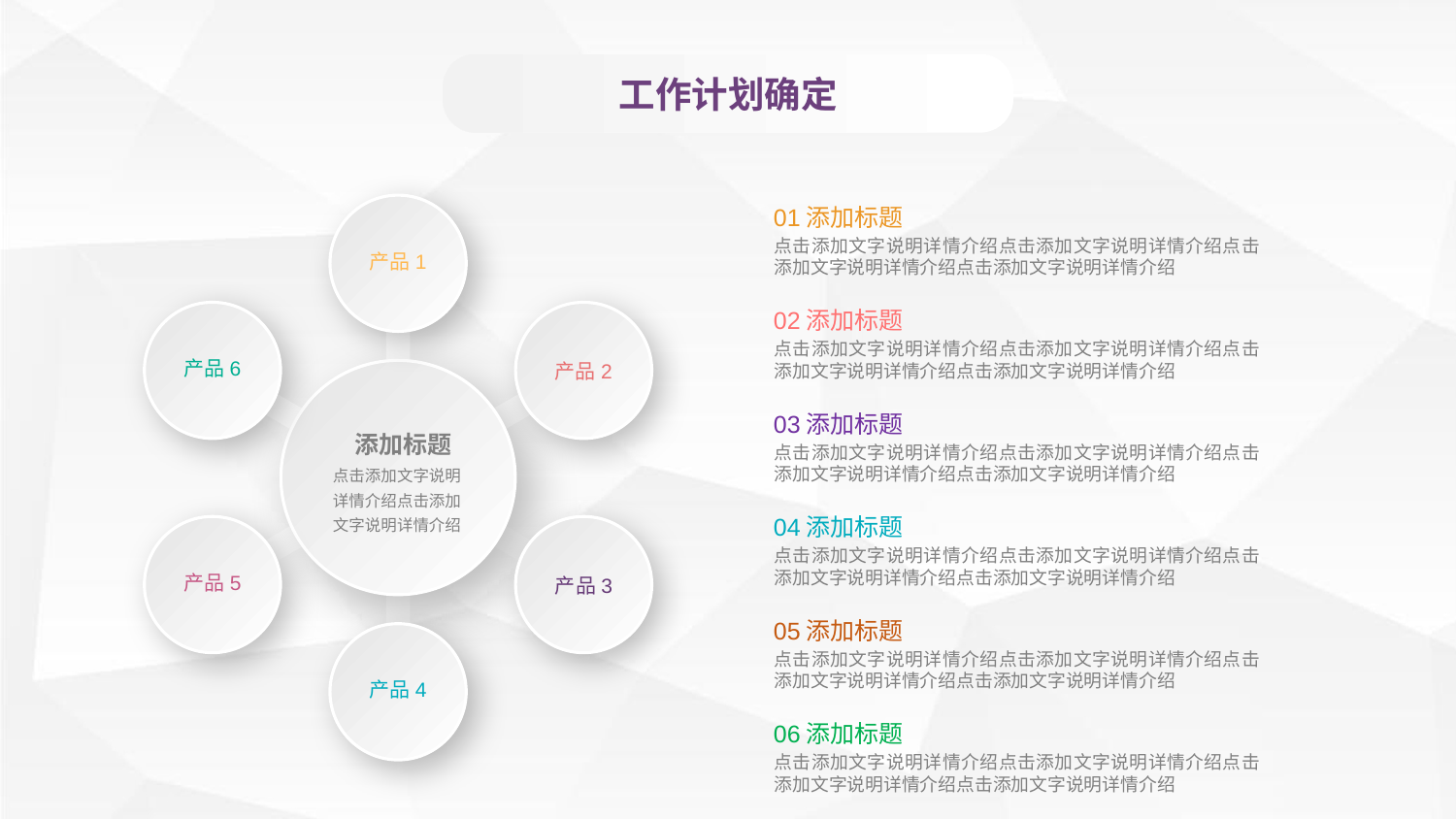

工作计划确定
01添加标题
点击添加文字说明详情介绍点击添加文字说明详情介绍点击添加文字说明详情介绍点击添加文字说明详情介绍

产品1
02添加标题
点击添加文字说明详情介绍点击添加文字说明详情介绍点击添加文字说明详情介绍点击添加文字说明详情介绍
产品6
产品2
03添加标题
点击添加文字说明详情介绍点击添加文字说明详情介绍点击添加文字说明详情介绍点击添加文字说明详情介绍
添加标题
点击添加文字说明详情介绍点击添加文字说明详情介绍
04添加标题
点击添加文字说明详情介绍点击添加文字说明详情介绍点击添加文字说明详情介绍点击添加文字说明详情介绍
产品5
产品3
05添加标题
点击添加文字说明详情介绍点击添加文字说明详情介绍点击添加文字说明详情介绍点击添加文字说明详情介绍
产品4
06添加标题
点击添加文字说明详情介绍点击添加文字说明详情介绍点击添加文字说明详情介绍点击添加文字说明详情介绍